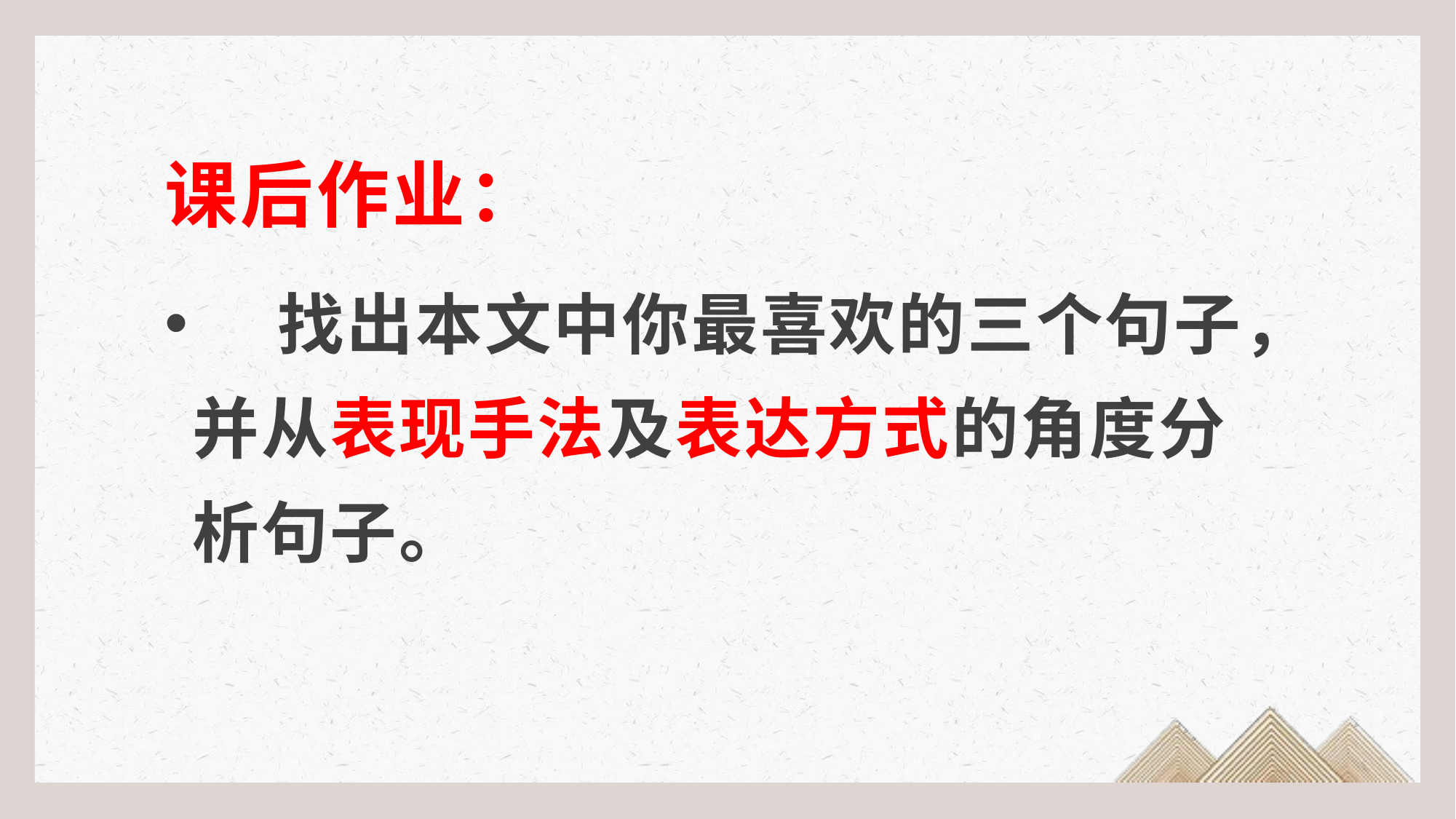

# 课后作业：
    找出本文中你最喜欢的三个句子，并从表现手法及表达方式的角度分析句子。